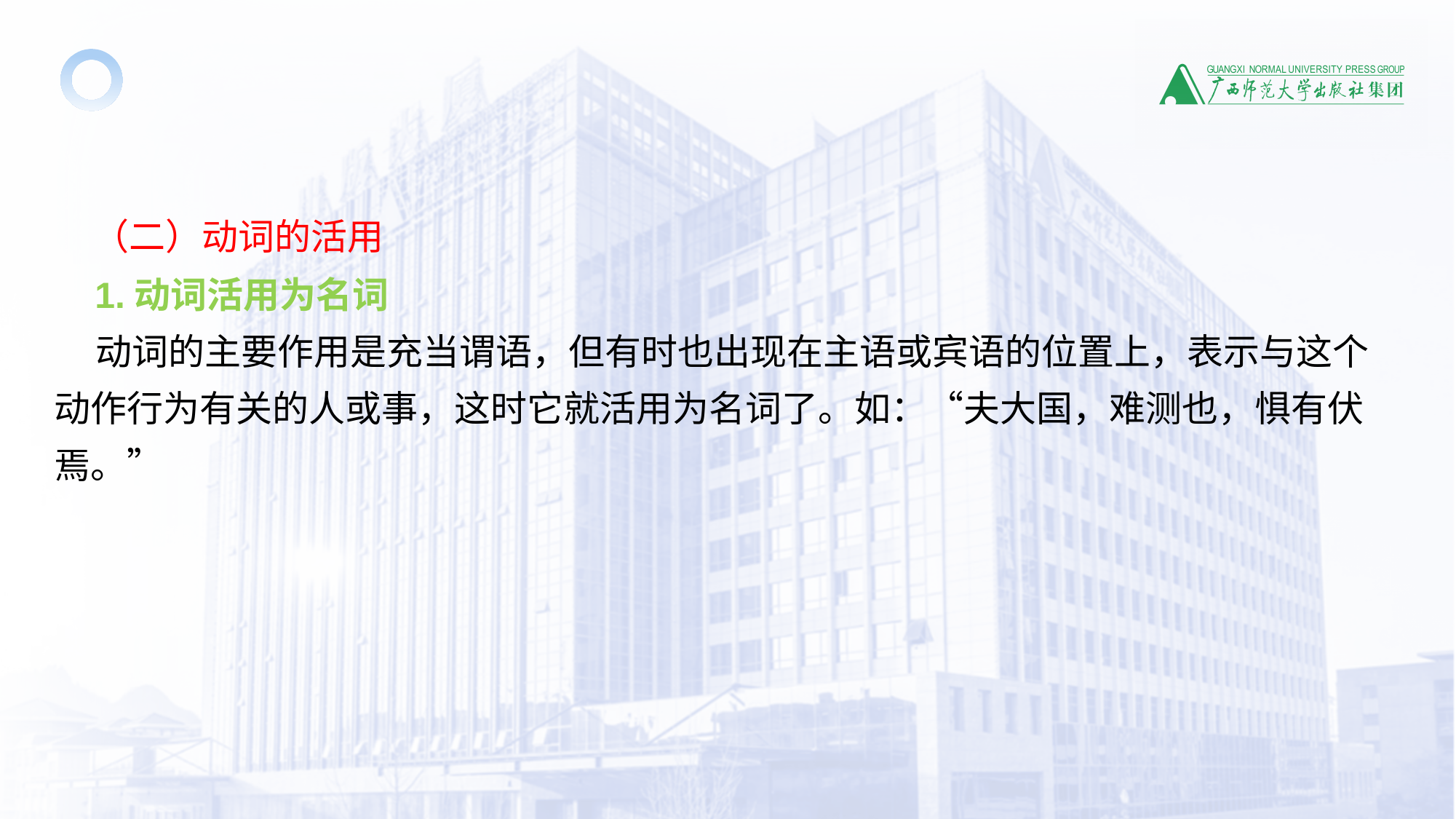

（二）动词的活用
    1.动词活用为名词
    动词的主要作用是充当谓语，但有时也出现在主语或宾语的位置上，表示与这个动作行为有关的人或事，这时它就活用为名词了。如：“夫大国，难测也，惧有伏焉。”